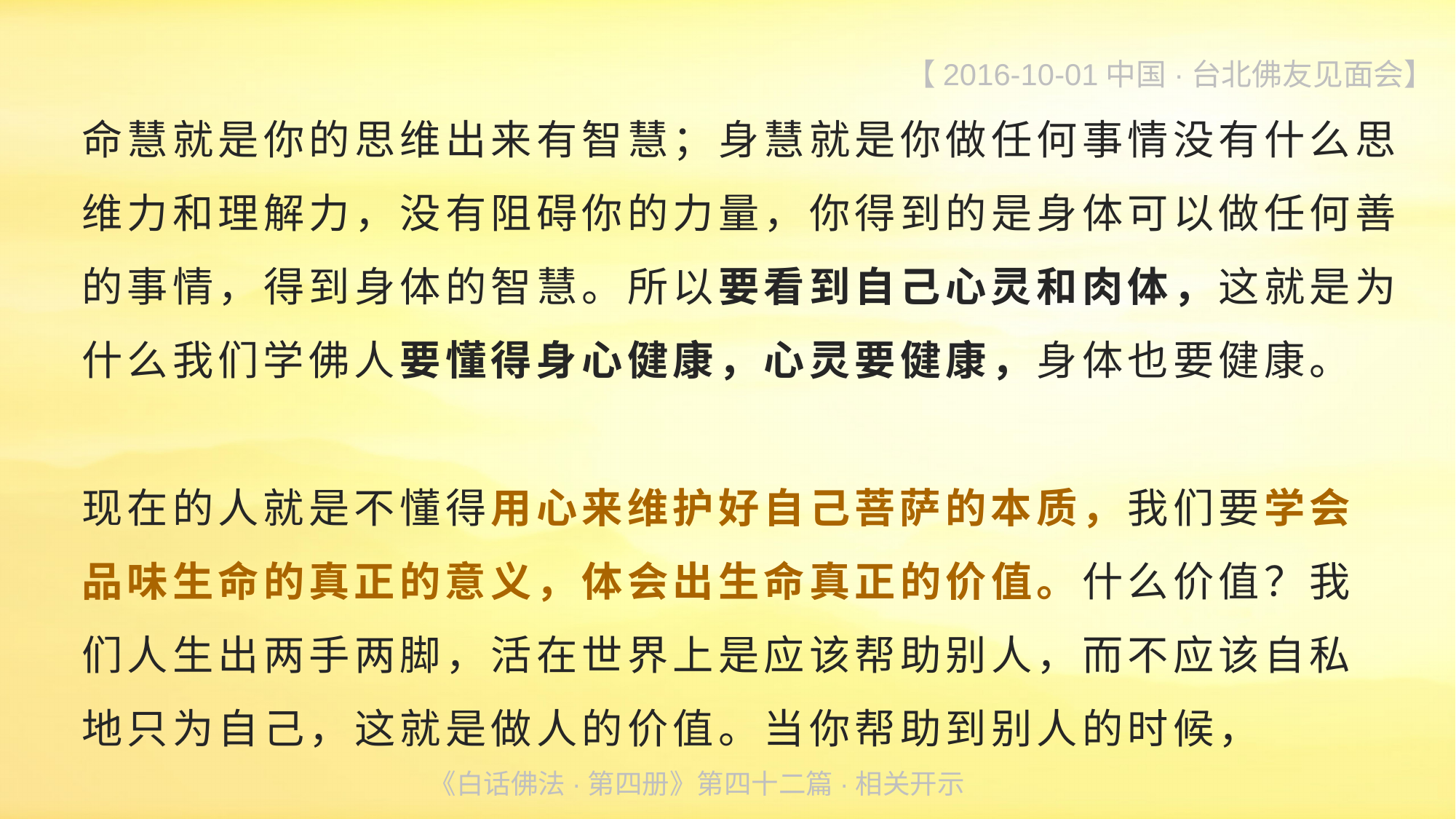

【2016-10-01中国·台北佛友见面会】
命慧就是你的思维出来有智慧；身慧就是你做任何事情没有什么思维力和理解力，没有阻碍你的力量，你得到的是身体可以做任何善的事情，得到身体的智慧。所以要看到自己心灵和肉体，这就是为什么我们学佛人要懂得身心健康，心灵要健康，身体也要健康。

现在的人就是不懂得用心来维护好自己菩萨的本质，我们要学会
品味生命的真正的意义，体会出生命真正的价值。什么价值？我
们人生出两手两脚，活在世界上是应该帮助别人，而不应该自私
地只为自己，这就是做人的价值。当你帮助到别人的时候，
《白话佛法·第四册》第四十二篇·相关开示